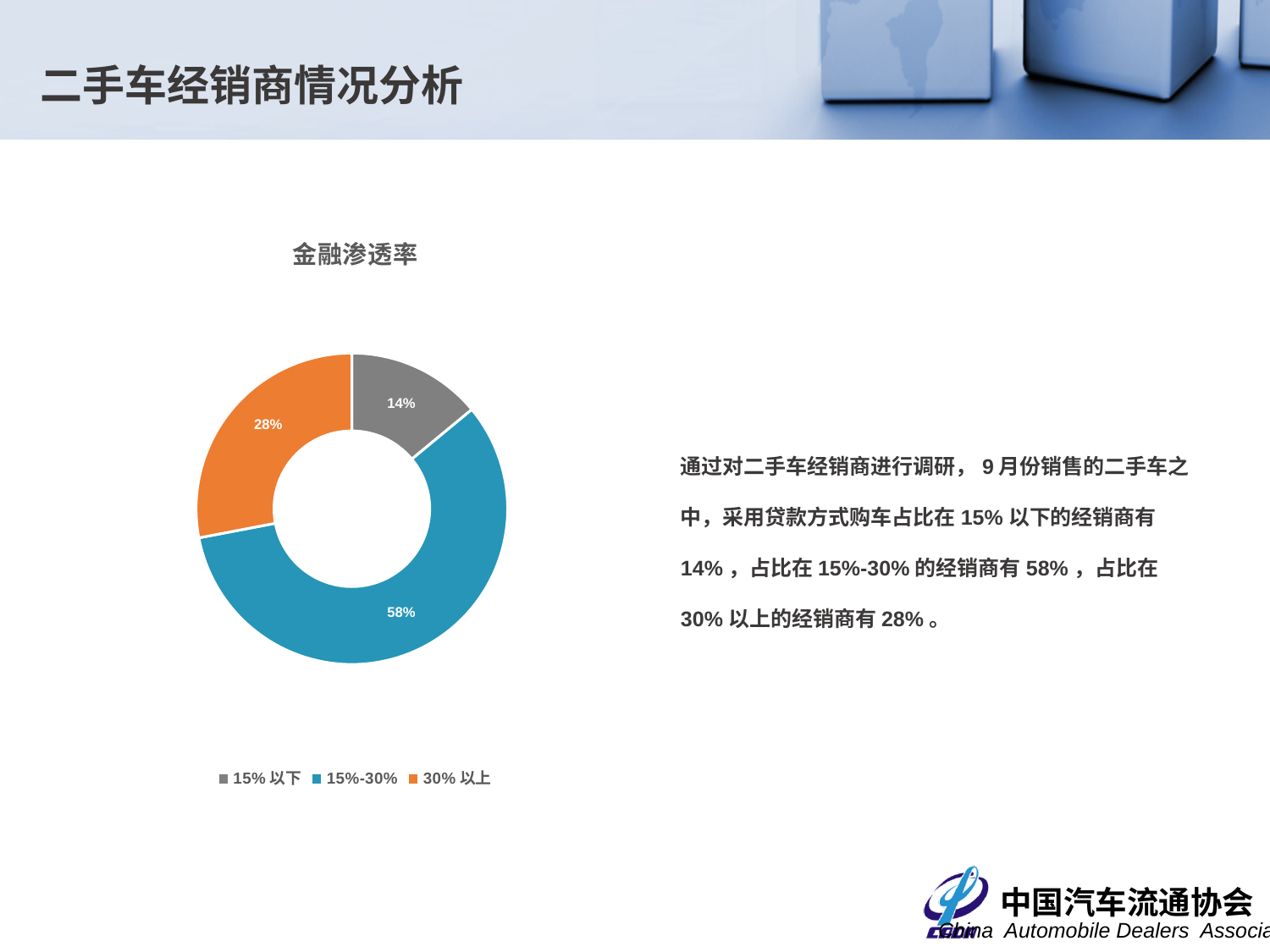

二手车经销商情况分析

### Chart: 金融渗透率

| Category |  |
|---|---|
| 15%以下 | 0.14 |
| 15%-30% | 0.58 |
| 30%以上 | 0.28 |
通过对二手车经销商进行调研，9月份销售的二手车之中，采用贷款方式购车占比在15%以下的经销商有14%，占比在15%-30%的经销商有58%，占比在30%以上的经销商有28%。